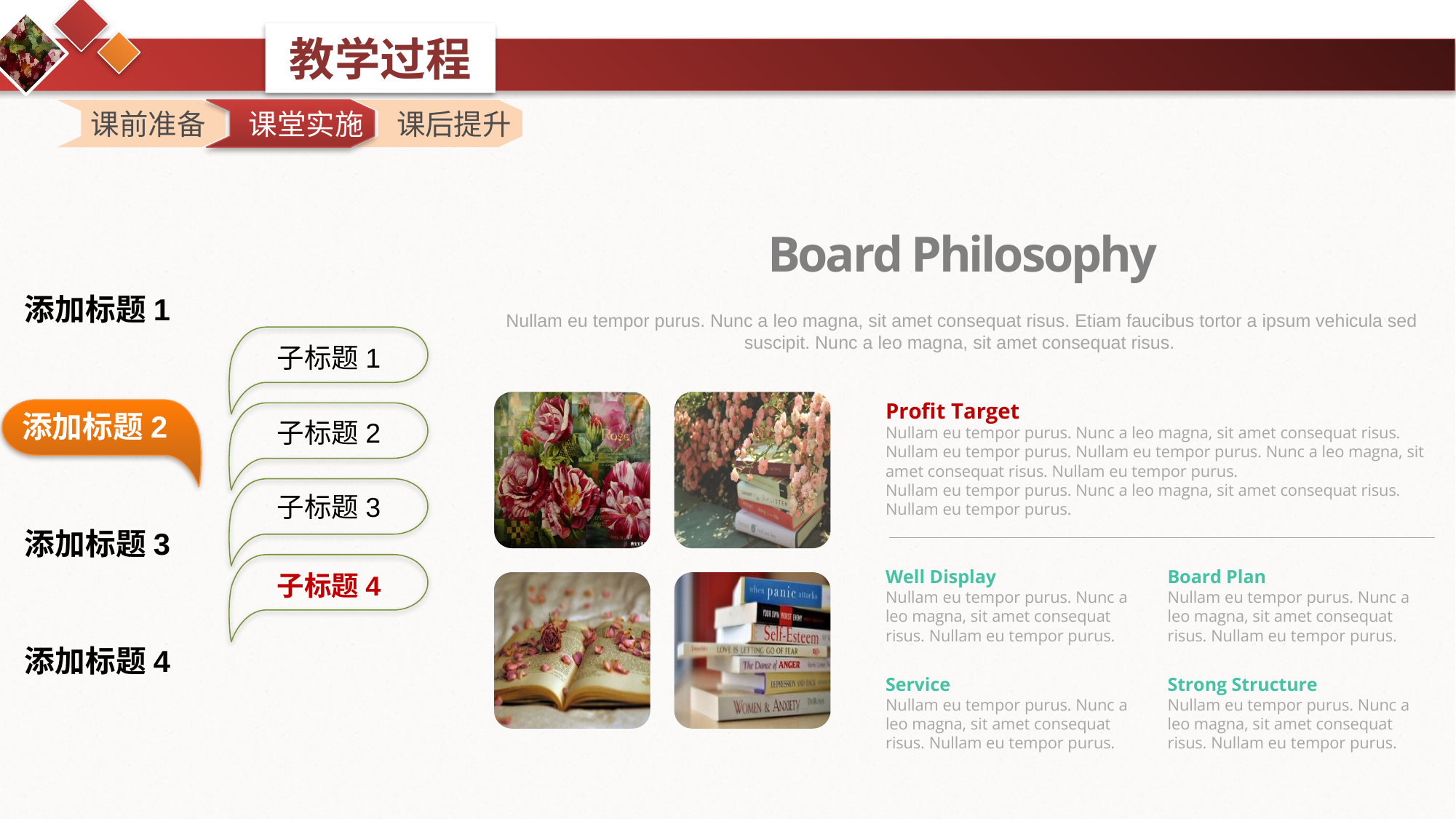

课前准备
 课前准备
 课堂实施
课堂实施
课堂实施
课后提升
Board Philosophy
添加标题1

背景阅读
Nullam eu tempor purus. Nunc a leo magna, sit amet consequat risus. Etiam faucibus tortor a ipsum vehicula sed suscipit. Nunc a leo magna, sit amet consequat risus.

子标题1
Profit Target
Nullam eu tempor purus. Nunc a leo magna, sit amet consequat risus. Nullam eu tempor purus. Nullam eu tempor purus. Nunc a leo magna, sit amet consequat risus. Nullam eu tempor purus.
Nullam eu tempor purus. Nunc a leo magna, sit amet consequat risus. Nullam eu tempor purus.

添加标题2
添加标题2

子标题2

子标题3
添加标题3
Well Display
Nullam eu tempor purus. Nunc a leo magna, sit amet consequat risus. Nullam eu tempor purus.
Board Plan
Nullam eu tempor purus. Nunc a leo magna, sit amet consequat risus. Nullam eu tempor purus.

子标题4

添加标题4
Service
Nullam eu tempor purus. Nunc a leo magna, sit amet consequat risus. Nullam eu tempor purus.
Strong Structure
Nullam eu tempor purus. Nunc a leo magna, sit amet consequat risus. Nullam eu tempor purus.